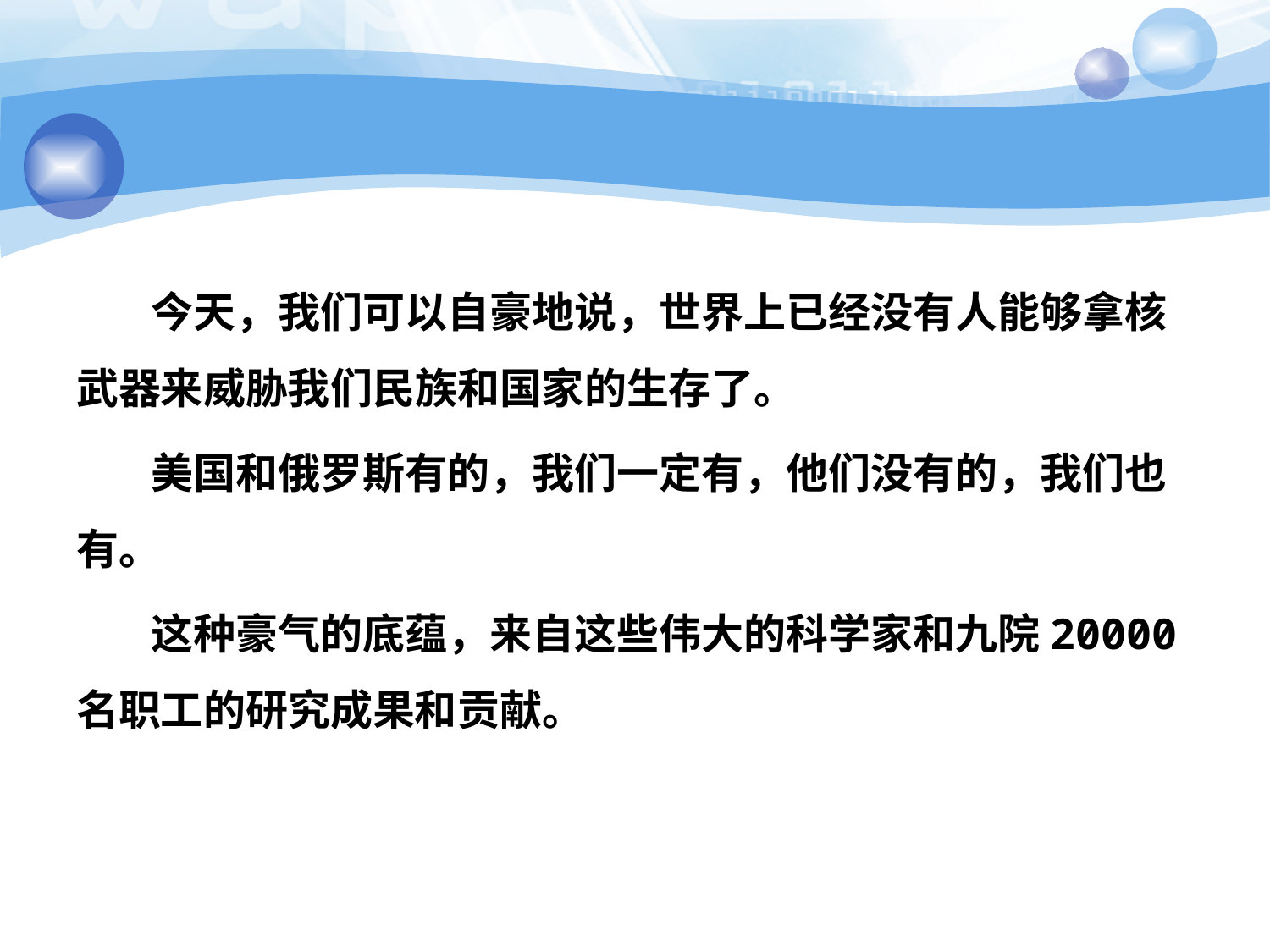

#
今天，我们可以自豪地说，世界上已经没有人能够拿核武器来威胁我们民族和国家的生存了。
美国和俄罗斯有的，我们一定有，他们没有的，我们也有。
这种豪气的底蕴，来自这些伟大的科学家和九院20000名职工的研究成果和贡献。